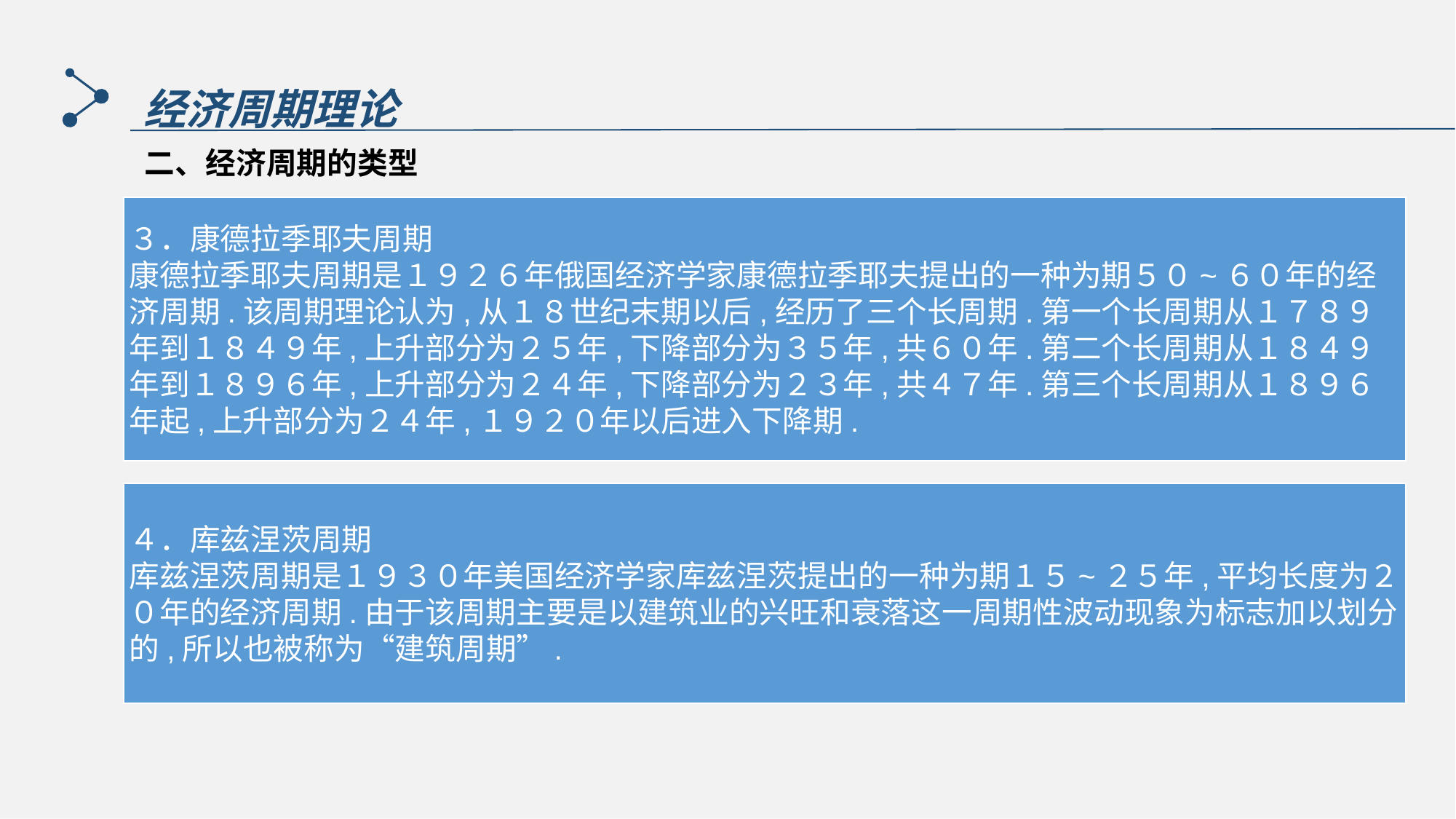

经济周期理论
二、经济周期的类型

３．康德拉季耶夫周期
康德拉季耶夫周期是１９２６年俄国经济学家康德拉季耶夫提出的一种为期５０~６０年的经济周期.该周期理论认为,从１８世纪末期以后,经历了三个长周期.第一个长周期从１７８９年到１８４９年,上升部分为２５年,下降部分为３５年,共６０年.第二个长周期从１８４９年到１８９６年,上升部分为２４年,下降部分为２３年,共４７年.第三个长周期从１８９６年起,上升部分为２４年,１９２０年以后进入下降期.

４．库兹涅茨周期
库兹涅茨周期是１９３０年美国经济学家库兹涅茨提出的一种为期１５~２５年,平均长度为２０年的经济周期.由于该周期主要是以建筑业的兴旺和衰落这一周期性波动现象为标志加以划分的,所以也被称为“建筑周期”.